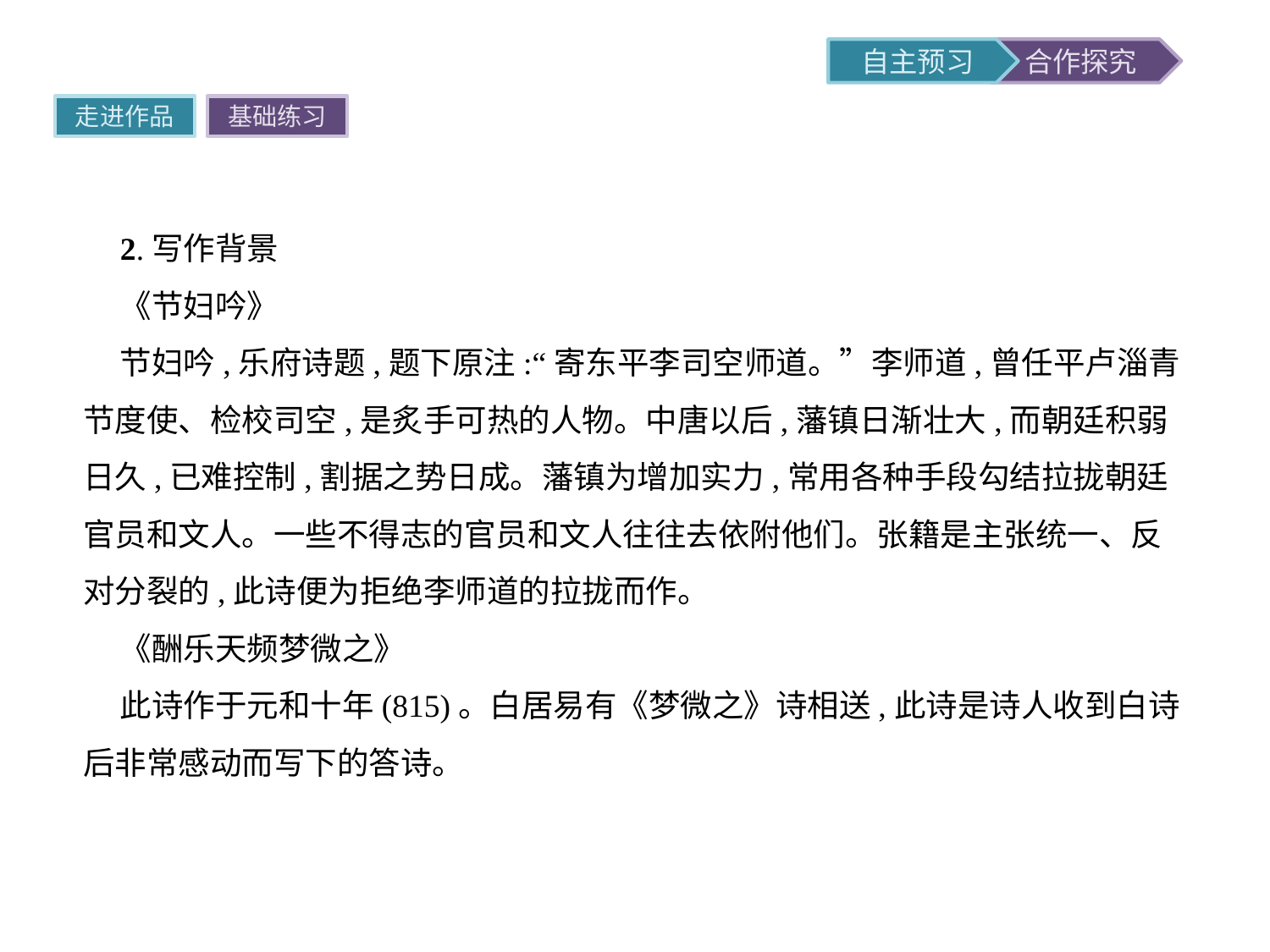

走进作品
基础练习
2.写作背景
《节妇吟》
节妇吟,乐府诗题,题下原注:“寄东平李司空师道。”李师道,曾任平卢淄青节度使、检校司空,是炙手可热的人物。中唐以后,藩镇日渐壮大,而朝廷积弱日久,已难控制,割据之势日成。藩镇为增加实力,常用各种手段勾结拉拢朝廷官员和文人。一些不得志的官员和文人往往去依附他们。张籍是主张统一、反对分裂的,此诗便为拒绝李师道的拉拢而作。
《酬乐天频梦微之》
此诗作于元和十年(815)。白居易有《梦微之》诗相送,此诗是诗人收到白诗后非常感动而写下的答诗。